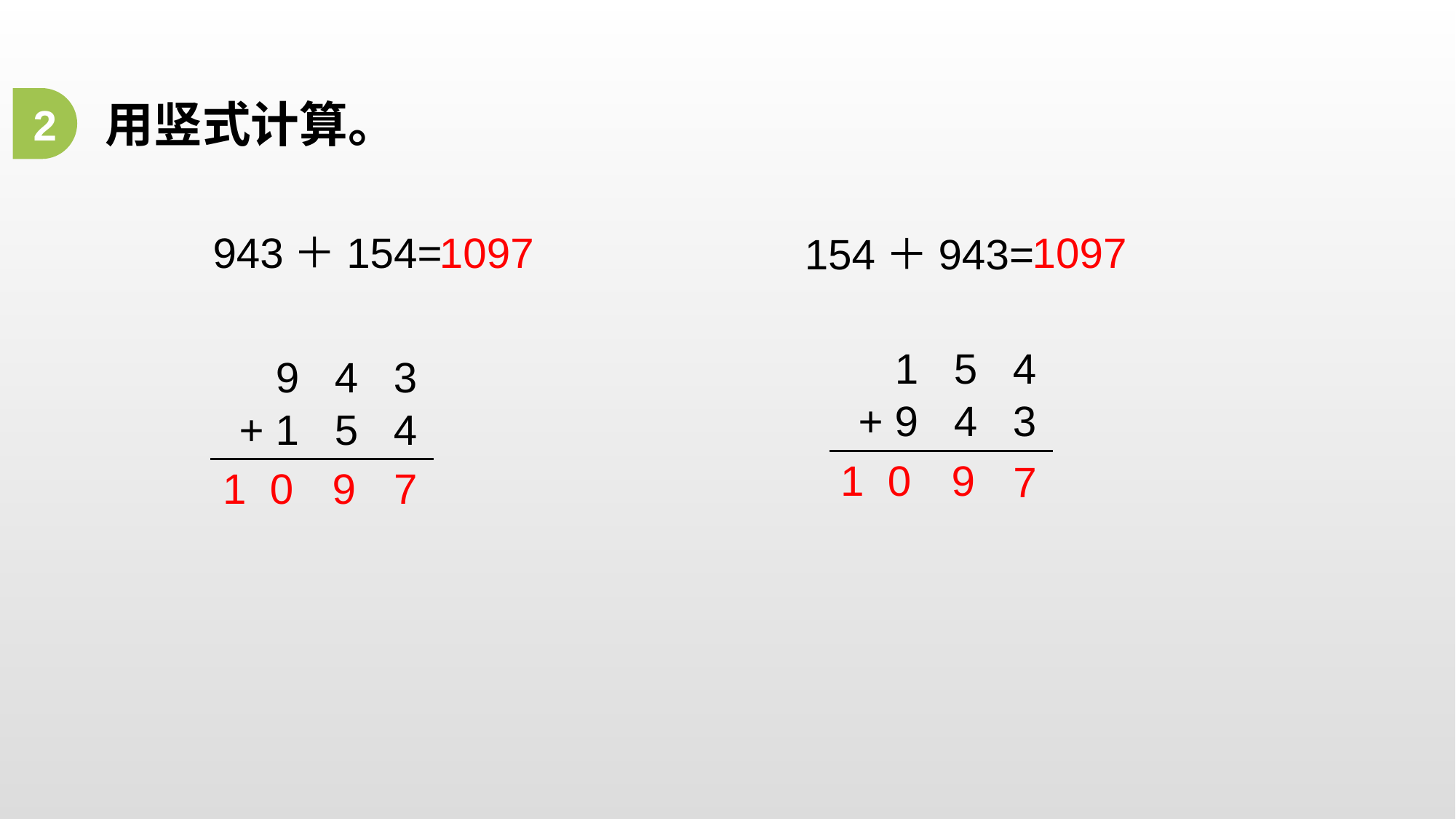

用竖式计算。
2
1097
1097
943＋154=
154＋943=
1   5   4
9   4   3
+ 9   4   3
+ 1   5   4
9
1  0
7
7
9
1  0